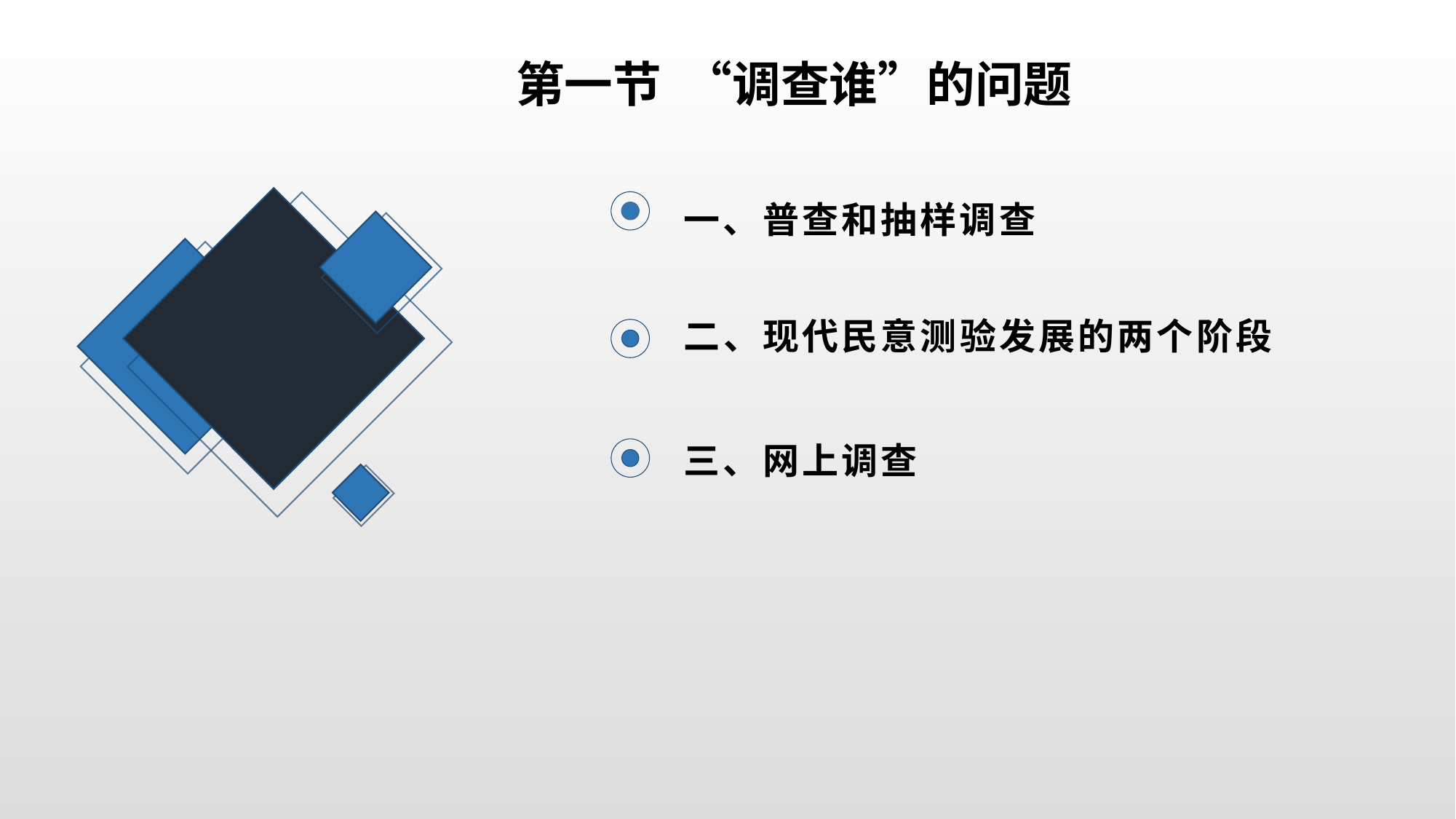

第一节  “调查谁”的问题

一、普查和抽样调查
二、现代民意测验发展的两个阶段

三、网上调查